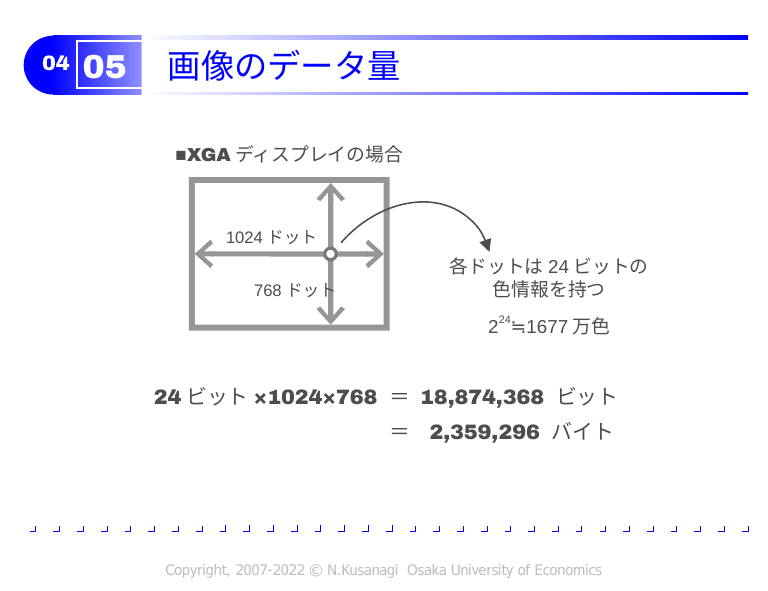

# 05   画像のデータ量
■XGAディスプレイの場合

1024ドット

各ドットは24ビットの
色情報を持つ
768ドット
224≒1677万色
24ビット×1024×768
＝ 18,874,368 ビット
＝   2,359,296 バイト